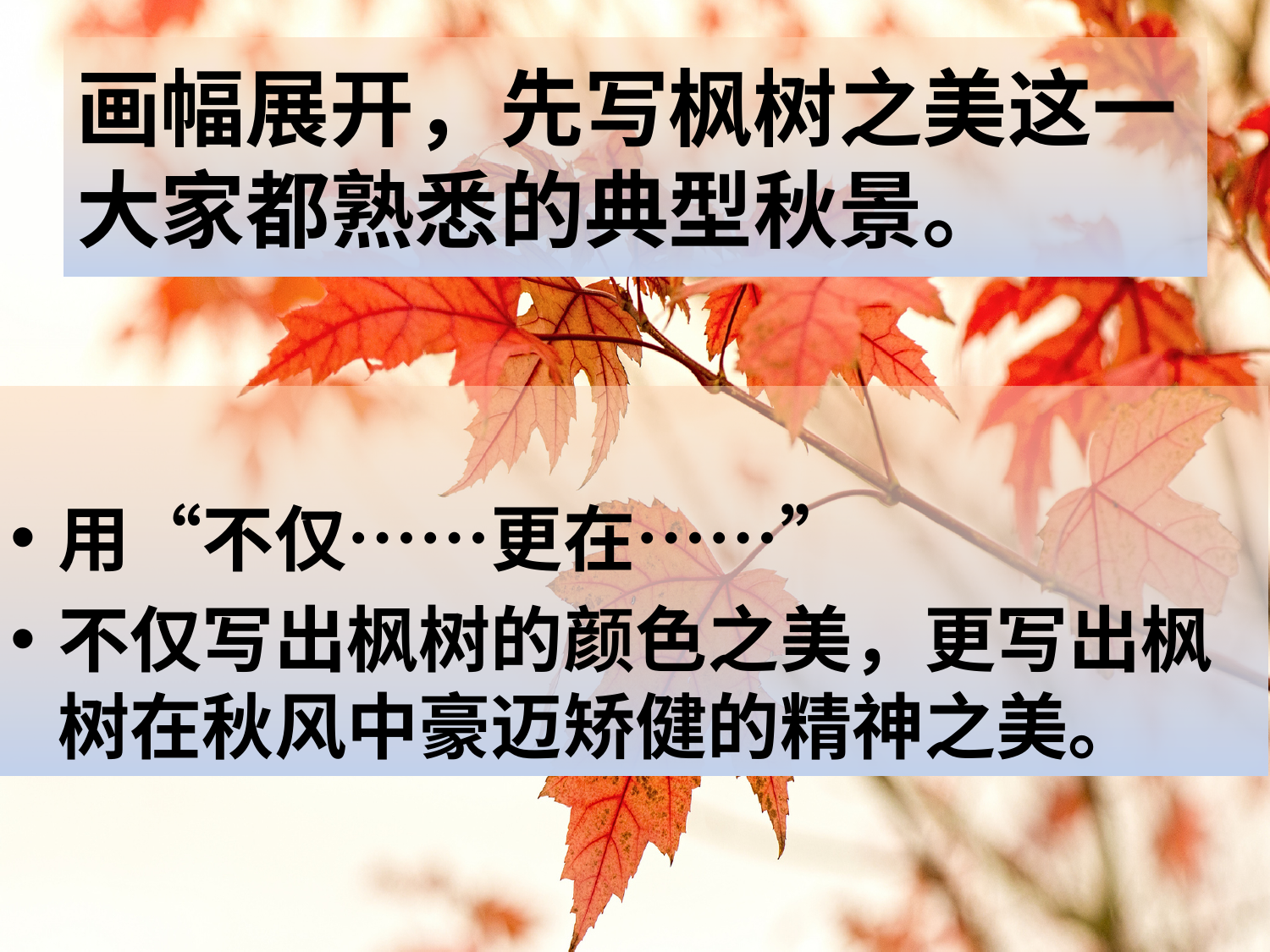

# 画幅展开，先写枫树之美这一大家都熟悉的典型秋景。

用“不仅……更在……”
不仅写出枫树的颜色之美，更写出枫树在秋风中豪迈矫健的精神之美。